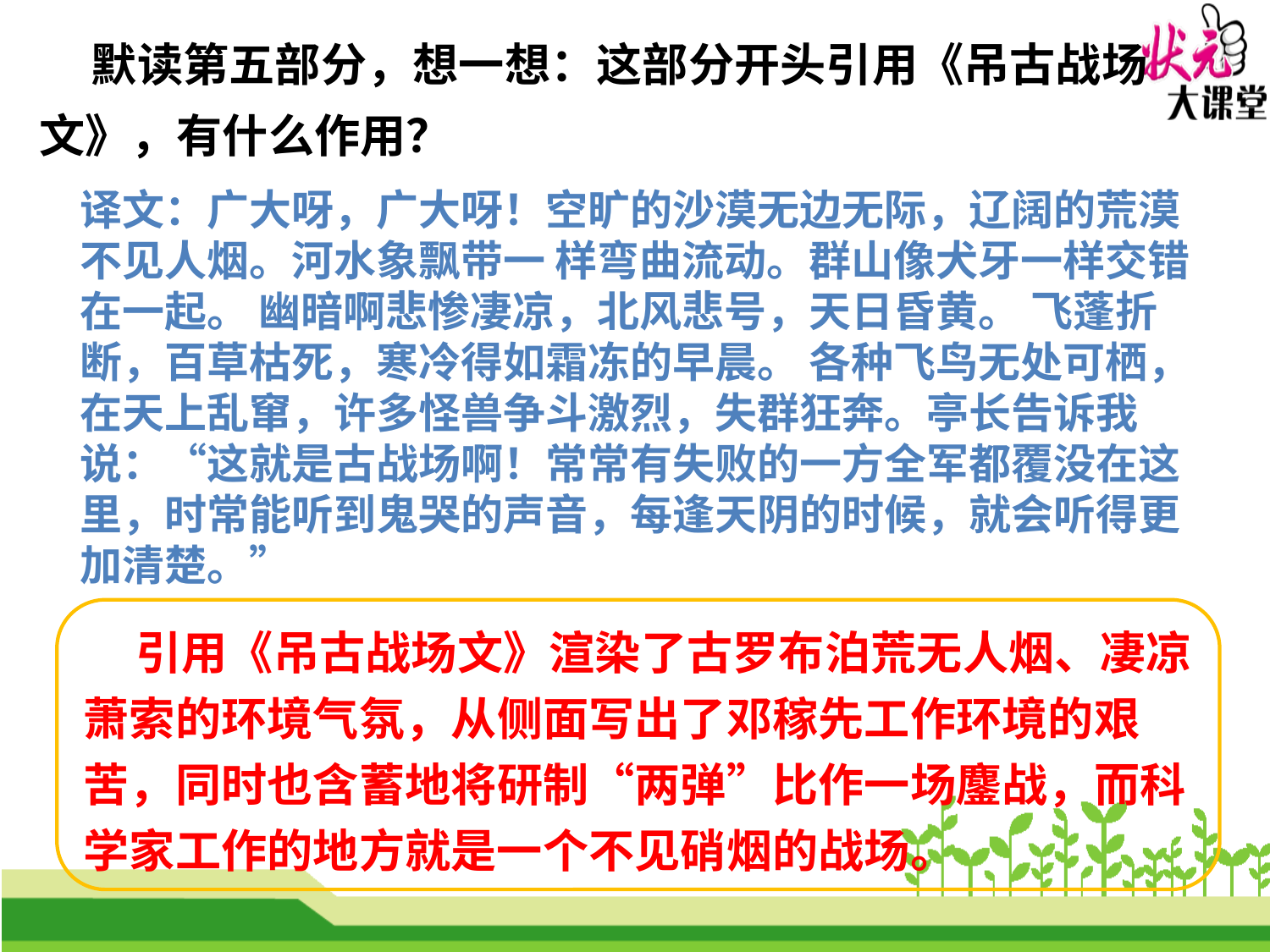

默读第五部分，想一想：这部分开头引用《吊古战场文》，有什么作用？
译文：广大呀，广大呀！空旷的沙漠无边无际，辽阔的荒漠不见人烟。河水象飘带一 样弯曲流动。群山像犬牙一样交错在一起。 幽暗啊悲惨凄凉，北风悲号，天日昏黄。 飞蓬折断，百草枯死，寒冷得如霜冻的早晨。 各种飞鸟无处可栖，在天上乱窜，许多怪兽争斗激烈，失群狂奔。亭长告诉我说：“这就是古战场啊！常常有失败的一方全军都覆没在这里，时常能听到鬼哭的声音，每逢天阴的时候，就会听得更加清楚。”
    引用《吊古战场文》渲染了古罗布泊荒无人烟、凄凉萧索的环境气氛，从侧面写出了邓稼先工作环境的艰苦，同时也含蓄地将研制“两弹”比作一场鏖战，而科学家工作的地方就是一个不见硝烟的战场。